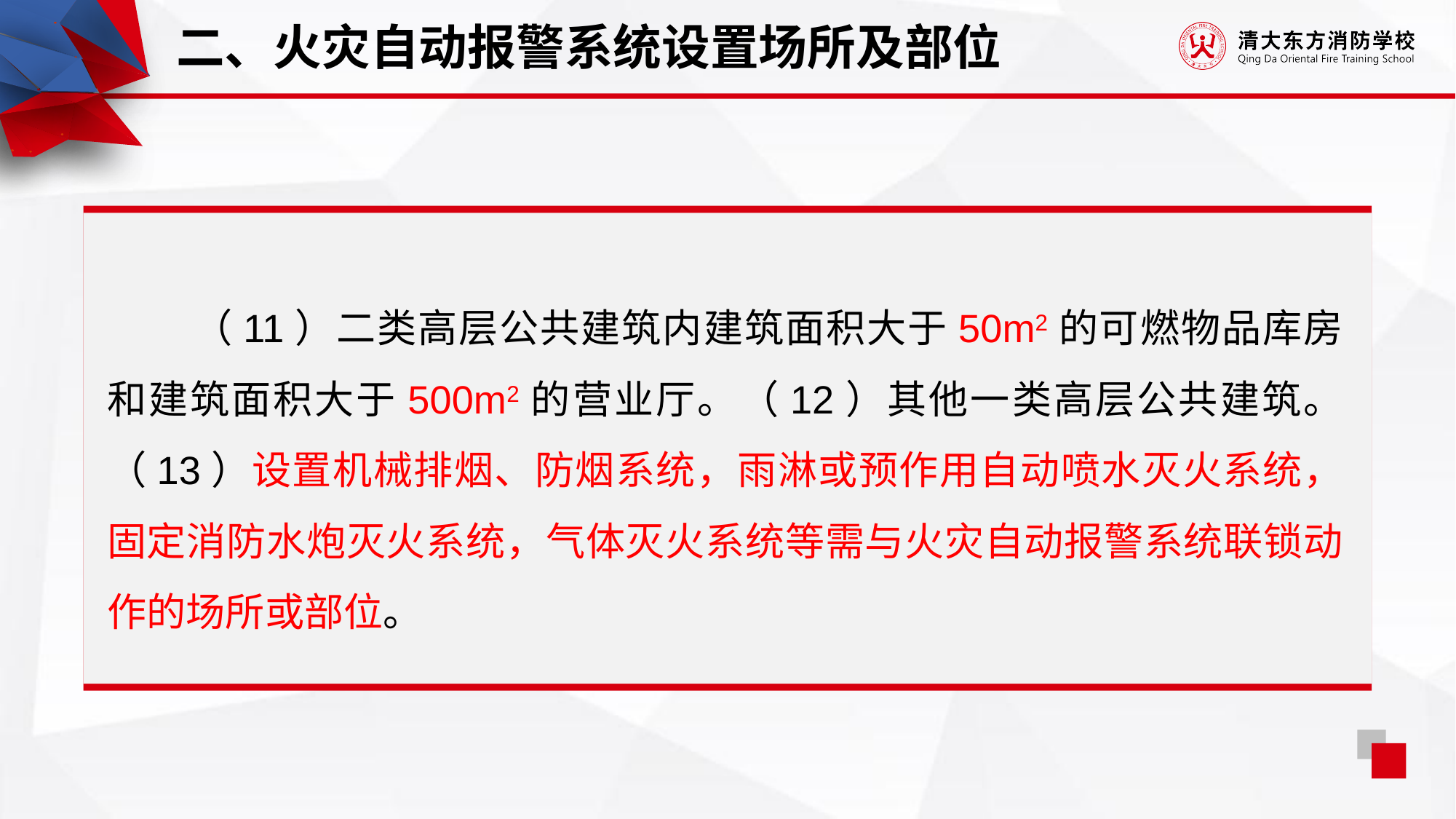

二、火灾自动报警系统设置场所及部位

（11）二类高层公共建筑内建筑面积大于50m2的可燃物品库房和建筑面积大于500m2的营业厅。（12）其他一类高层公共建筑。（13）设置机械排烟、防烟系统，雨淋或预作用自动喷水灭火系统，固定消防水炮灭火系统，气体灭火系统等需与火灾自动报警系统联锁动作的场所或部位。